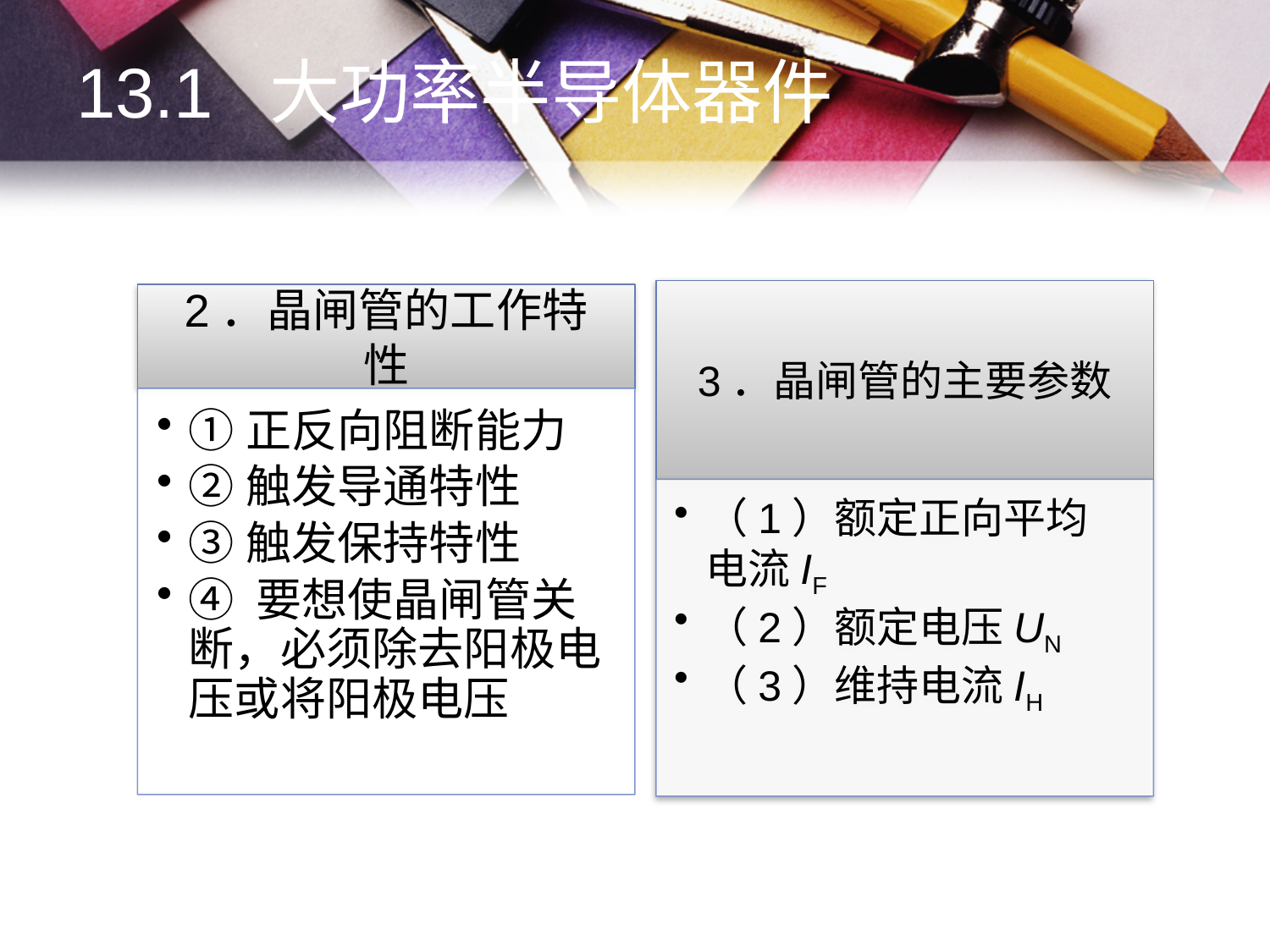

13.1  大功率半导体器件
2．晶闸管的工作特性
①正反向阻断能力
②触发导通特性
③触发保持特性
④ 要想使晶闸管关断，必须除去阳极电压或将阳极电压
3．晶闸管的主要参数
（1）额定正向平均电流IF
（2）额定电压UN
（3）维持电流IH